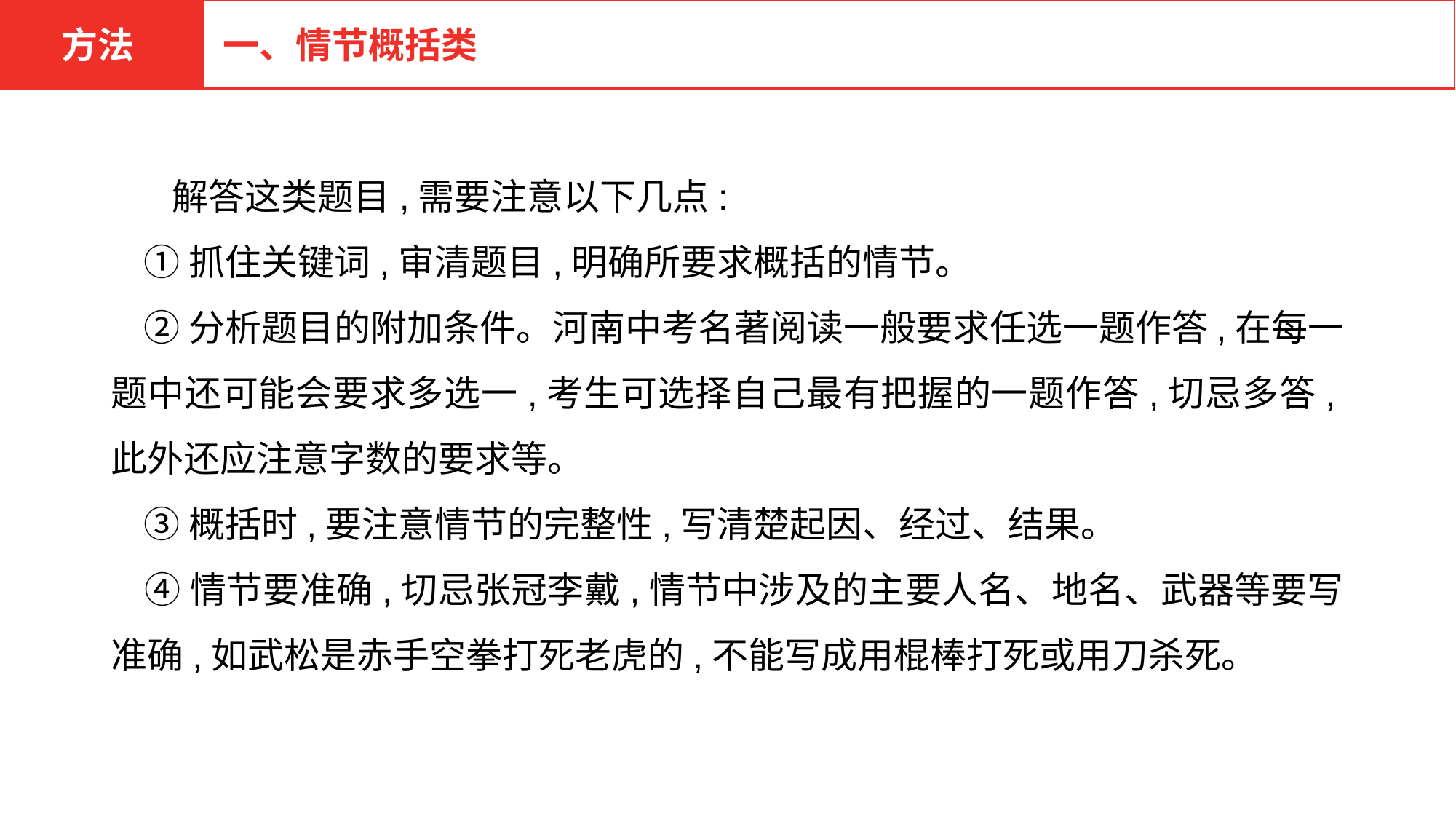

方法
一、情节概括类
 　 解答这类题目,需要注意以下几点:
    ①抓住关键词,审清题目,明确所要求概括的情节。
    ②分析题目的附加条件。河南中考名著阅读一般要求任选一题作答,在每一题中还可能会要求多选一,考生可选择自己最有把握的一题作答,切忌多答,此外还应注意字数的要求等。
    ③概括时,要注意情节的完整性,写清楚起因、经过、结果。
    ④情节要准确,切忌张冠李戴,情节中涉及的主要人名、地名、武器等要写准确,如武松是赤手空拳打死老虎的,不能写成用棍棒打死或用刀杀死。